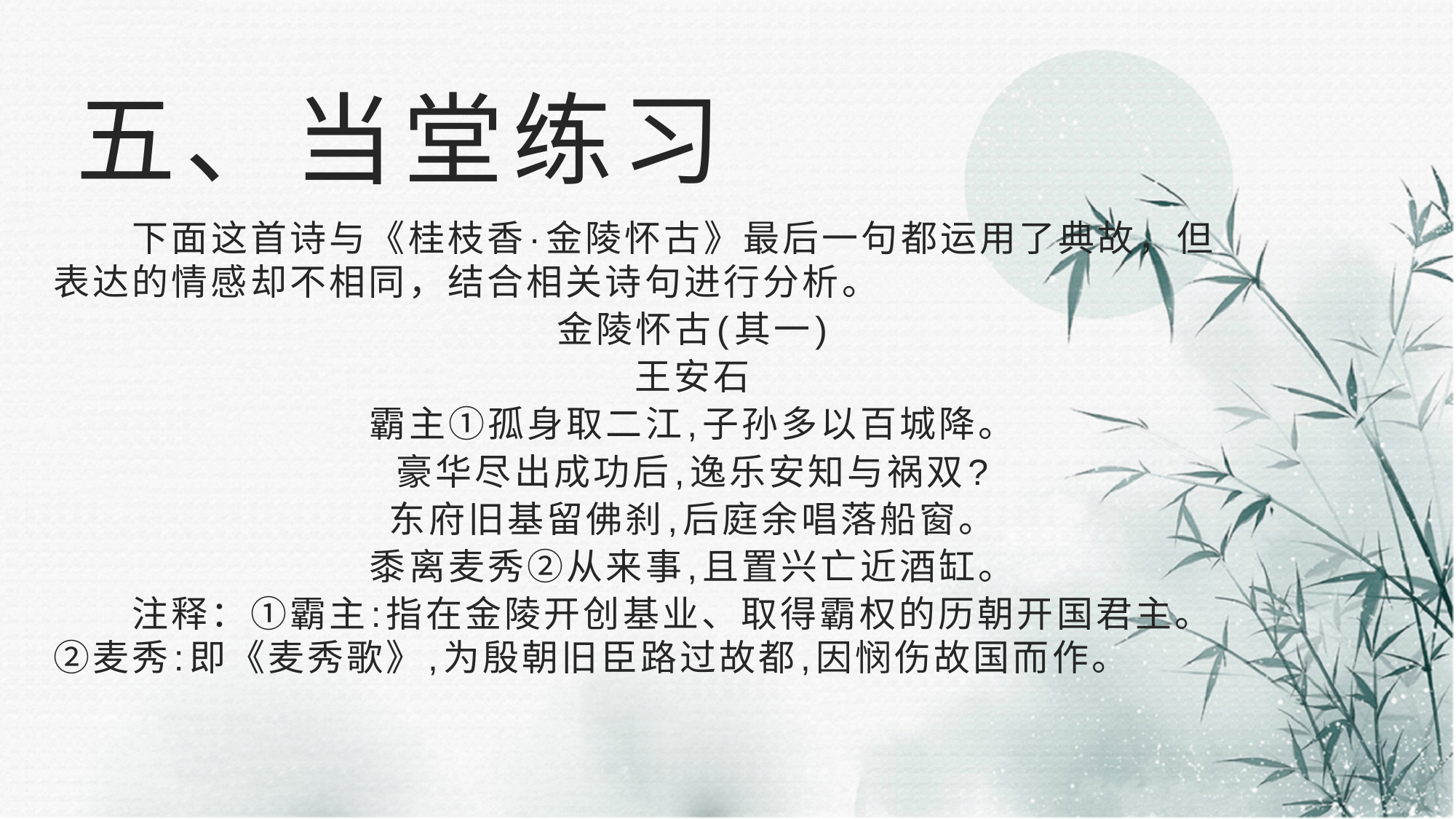

# 五、当堂练习
下面这首诗与《桂枝香·金陵怀古》最后一句都运用了典故，但表达的情感却不相同，结合相关诗句进行分析。
金陵怀古(其一)
王安石
霸主①孤身取二江,子孙多以百城降。
豪华尽出成功后,逸乐安知与祸双?
东府旧基留佛刹,后庭余唱落船窗。
黍离麦秀②从来事,且置兴亡近酒缸。
注释：①霸主:指在金陵开创基业、取得霸权的历朝开国君主。②麦秀:即《麦秀歌》,为殷朝旧臣路过故都,因悯伤故国而作。